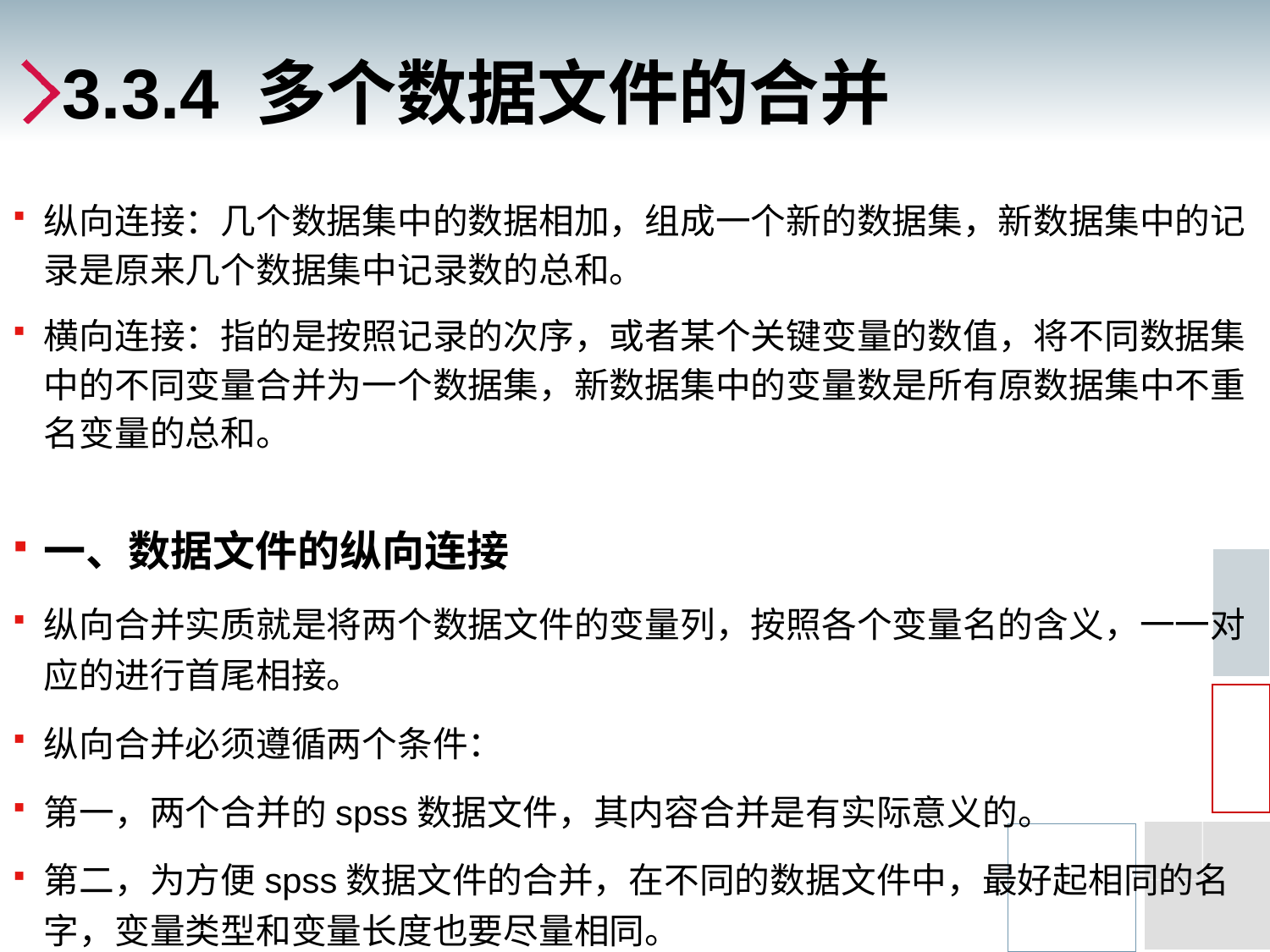

# 3.3.4 多个数据文件的合并
纵向连接：几个数据集中的数据相加，组成一个新的数据集，新数据集中的记录是原来几个数据集中记录数的总和。
横向连接：指的是按照记录的次序，或者某个关键变量的数值，将不同数据集中的不同变量合并为一个数据集，新数据集中的变量数是所有原数据集中不重名变量的总和。

一、数据文件的纵向连接
纵向合并实质就是将两个数据文件的变量列，按照各个变量名的含义，一一对应的进行首尾相接。
纵向合并必须遵循两个条件：
第一，两个合并的spss数据文件，其内容合并是有实际意义的。
第二，为方便spss数据文件的合并，在不同的数据文件中，最好起相同的名字，变量类型和变量长度也要尽量相同。